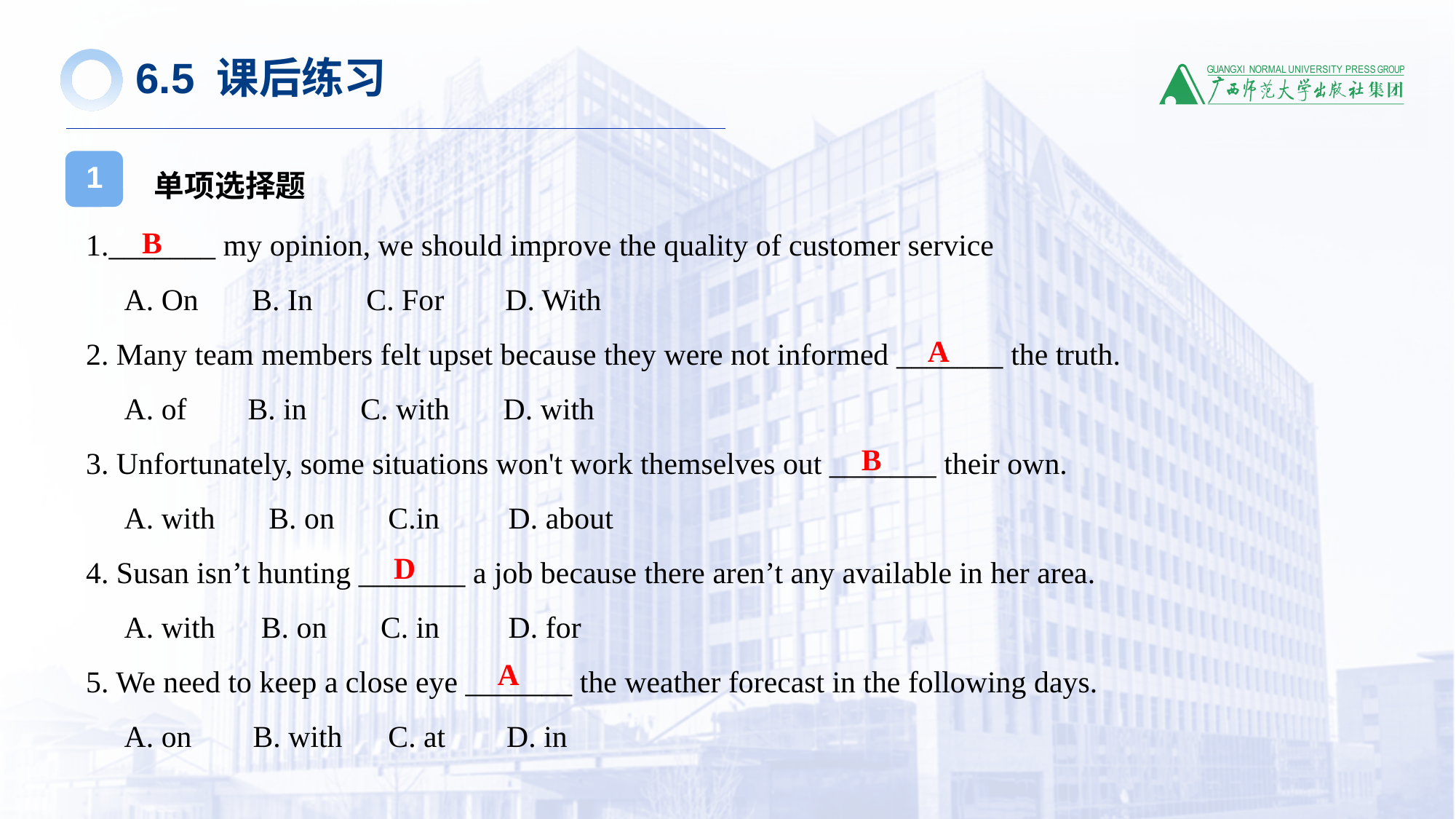

6.5 课后练习

单项选择题

1
1._______ my opinion, we should improve the quality of customer service
     A. On       B. In       C. For        D. With
2. Many team members felt upset because they were not informed _______ the truth.
     A. of        B. in       C. with       D. with
3. Unfortunately, some situations won't work themselves out _______ their own.
     A. with       B. on       C.in         D. about
4. Susan isn’t hunting _______ a job because there aren’t any available in her area.
     A. with      B. on       C. in         D. for
5. We need to keep a close eye _______ the weather forecast in the following days.
     A. on        B. with      C. at        D. in
B
A
B
D
A